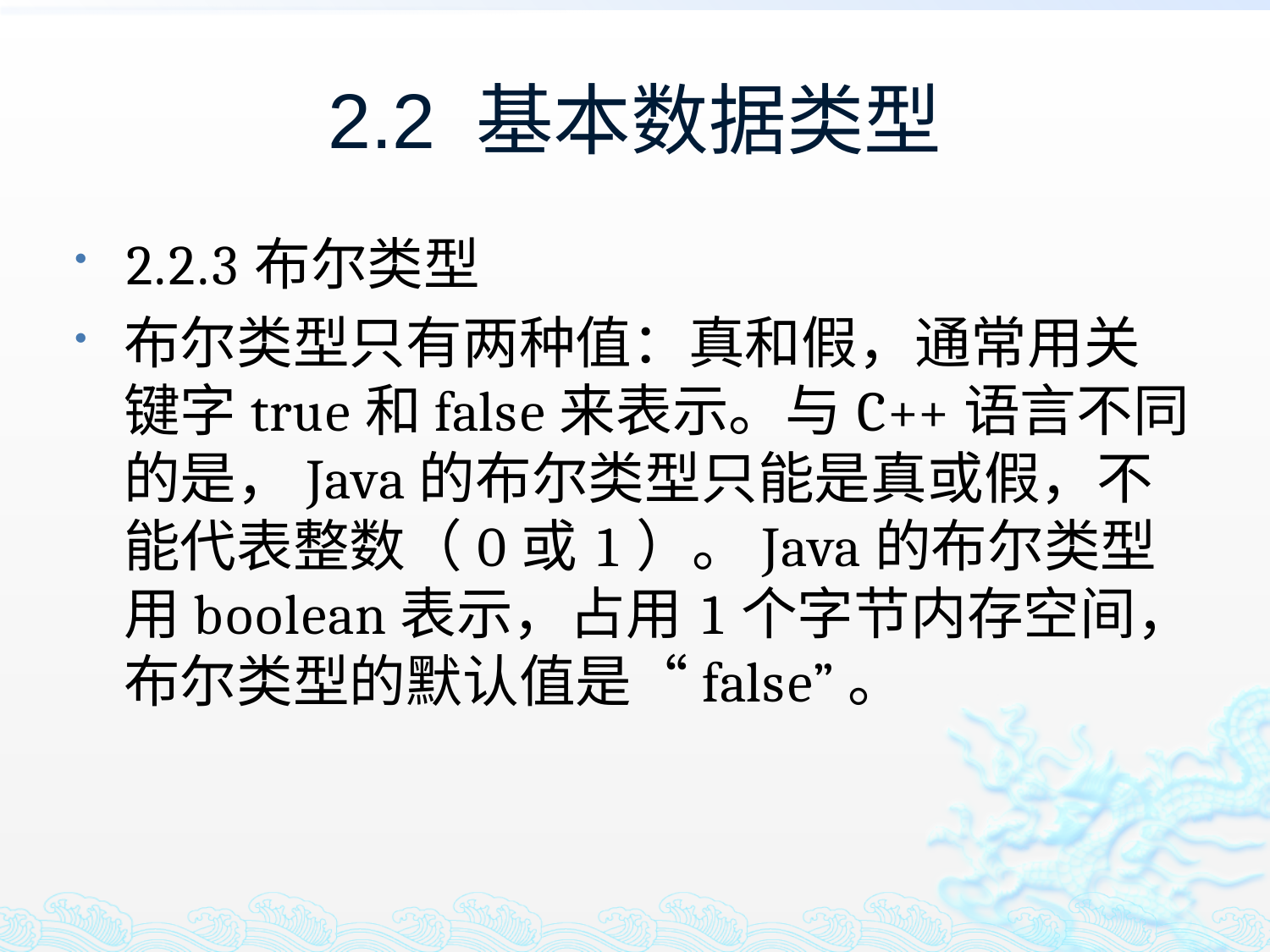

# 2.2 基本数据类型
2.2.3布尔类型
布尔类型只有两种值：真和假，通常用关键字true和false来表示。与C++语言不同的是，Java的布尔类型只能是真或假，不能代表整数（0或1）。Java的布尔类型用boolean表示，占用1个字节内存空间，布尔类型的默认值是“false”。